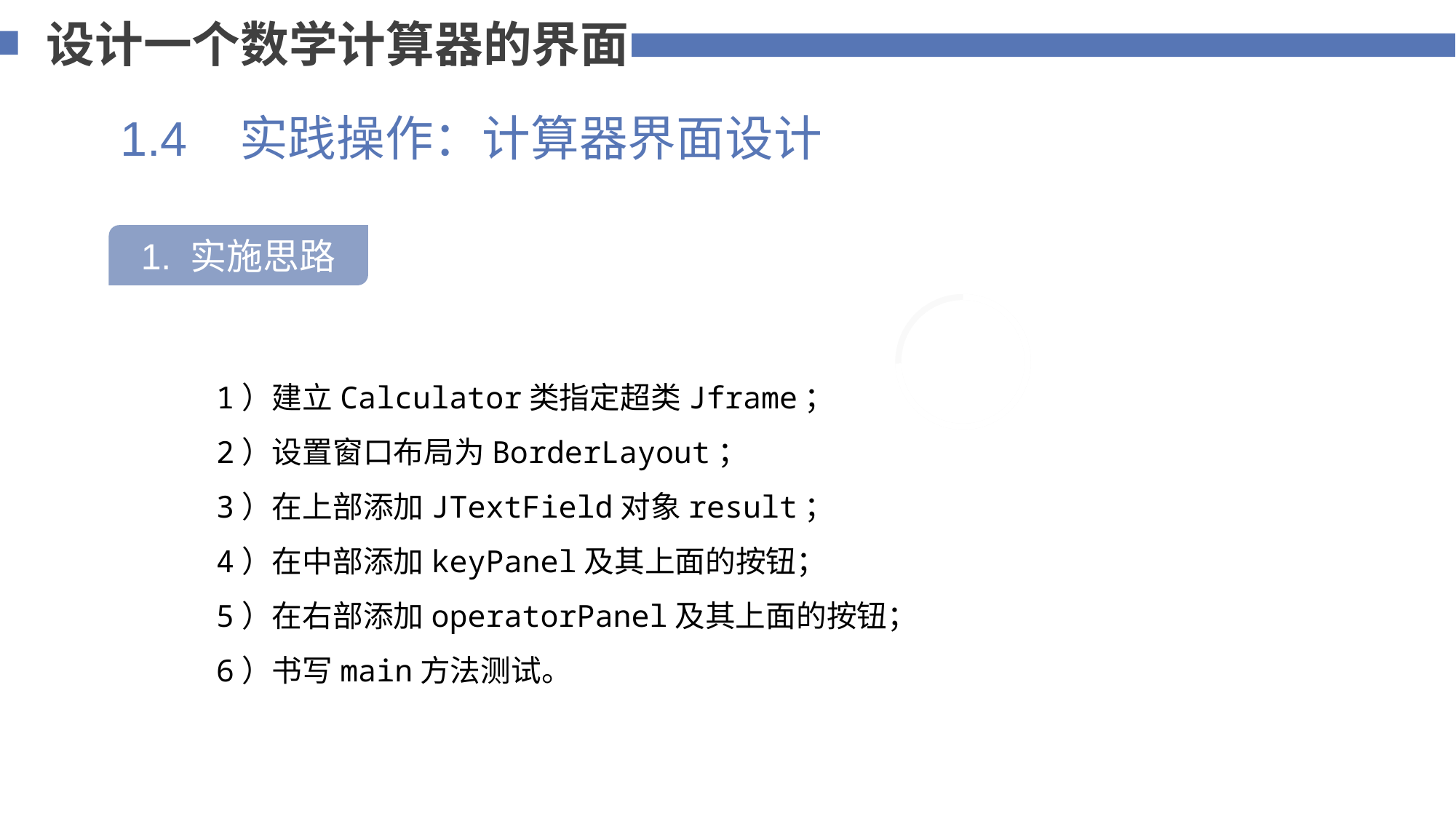

设计一个数学计算器的界面

1.4   实践操作：计算器界面设计
1. 实施思路

75%
    1）建立Calculator类指定超类Jframe；
    2）设置窗口布局为BorderLayout；
    3）在上部添加JTextField对象result；
    4）在中部添加keyPanel及其上面的按钮；
    5）在右部添加operatorPanel及其上面的按钮；
    6）书写main方法测试。